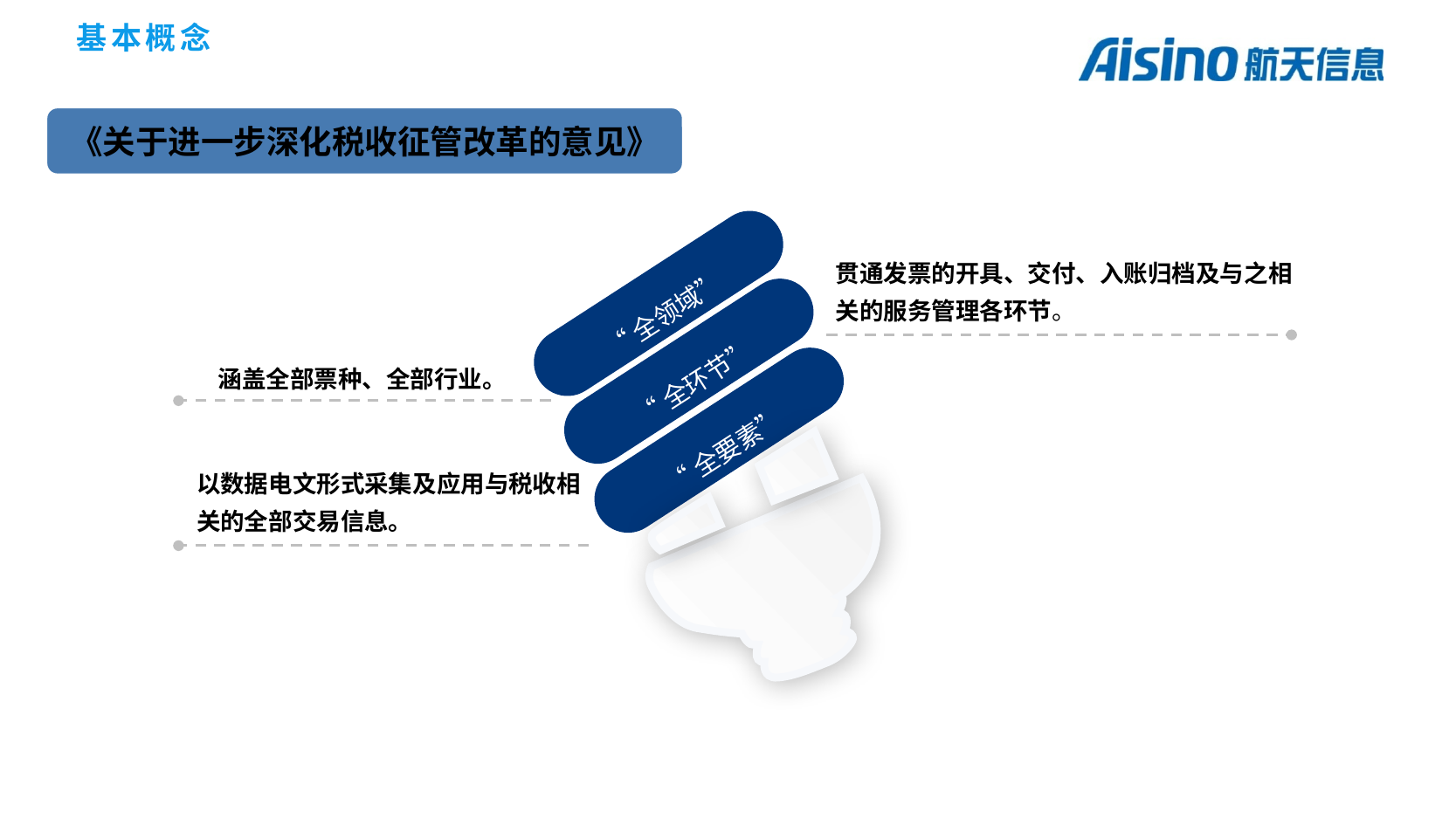

基本概念
《关于进一步深化税收征管改革的意见》
贯通发票的开具、交付、入账归档及与之相关的服务管理各环节。

“全领域”
涵盖全部票种、全部行业。
“全环节”
“全要素”
以数据电文形式采集及应用与税收相关的全部交易信息。